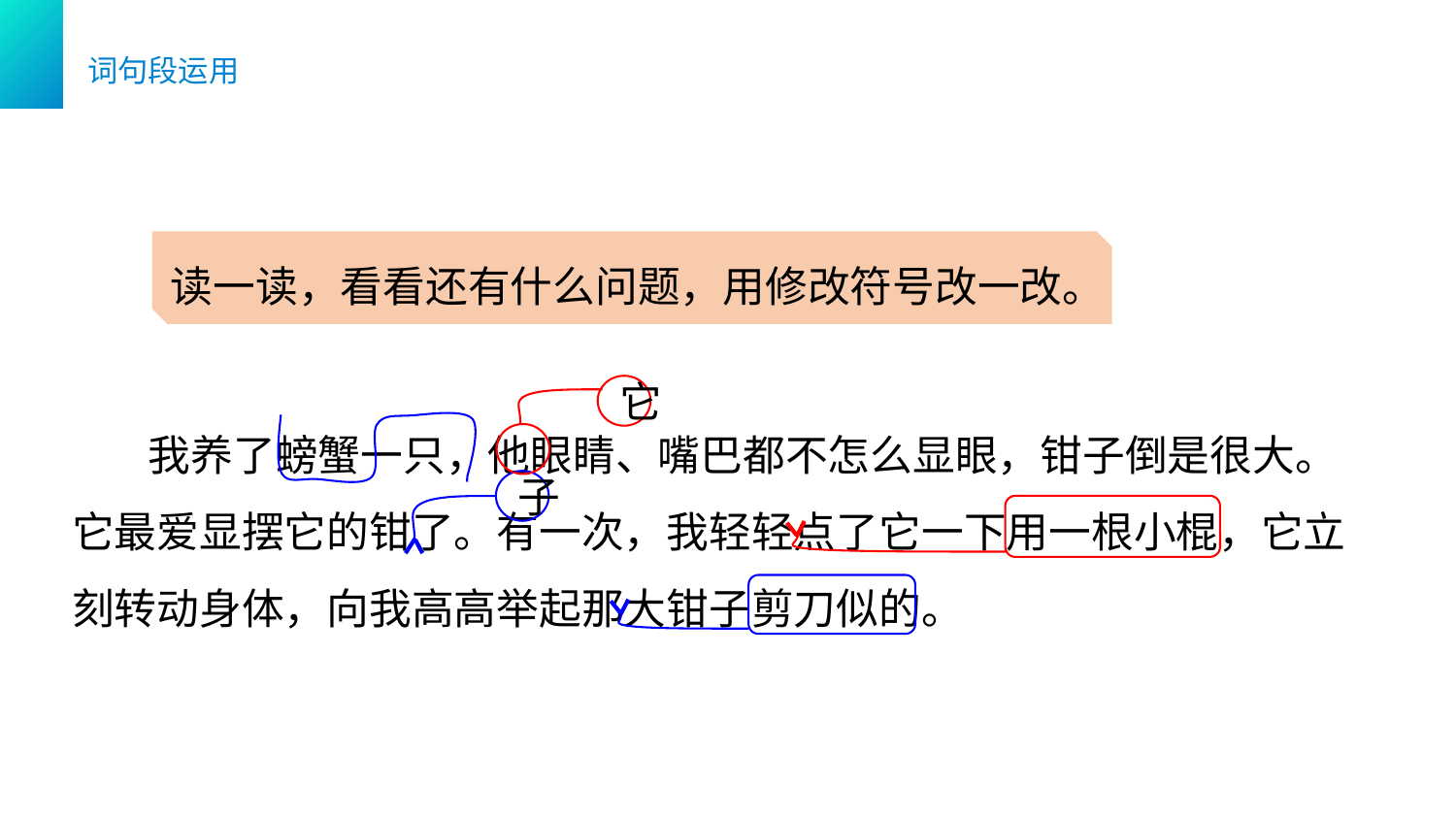

词句段运用
读一读，看看还有什么问题，用修改符号改一改。
它

       我养了螃蟹一只，他眼睛、嘴巴都不怎么显眼，钳子倒是很大。它最爱显摆它的钳了。有一次，我轻轻点了它一下用一根小棍，它立刻转动身体，向我高高举起那大钳子剪刀似的。

子